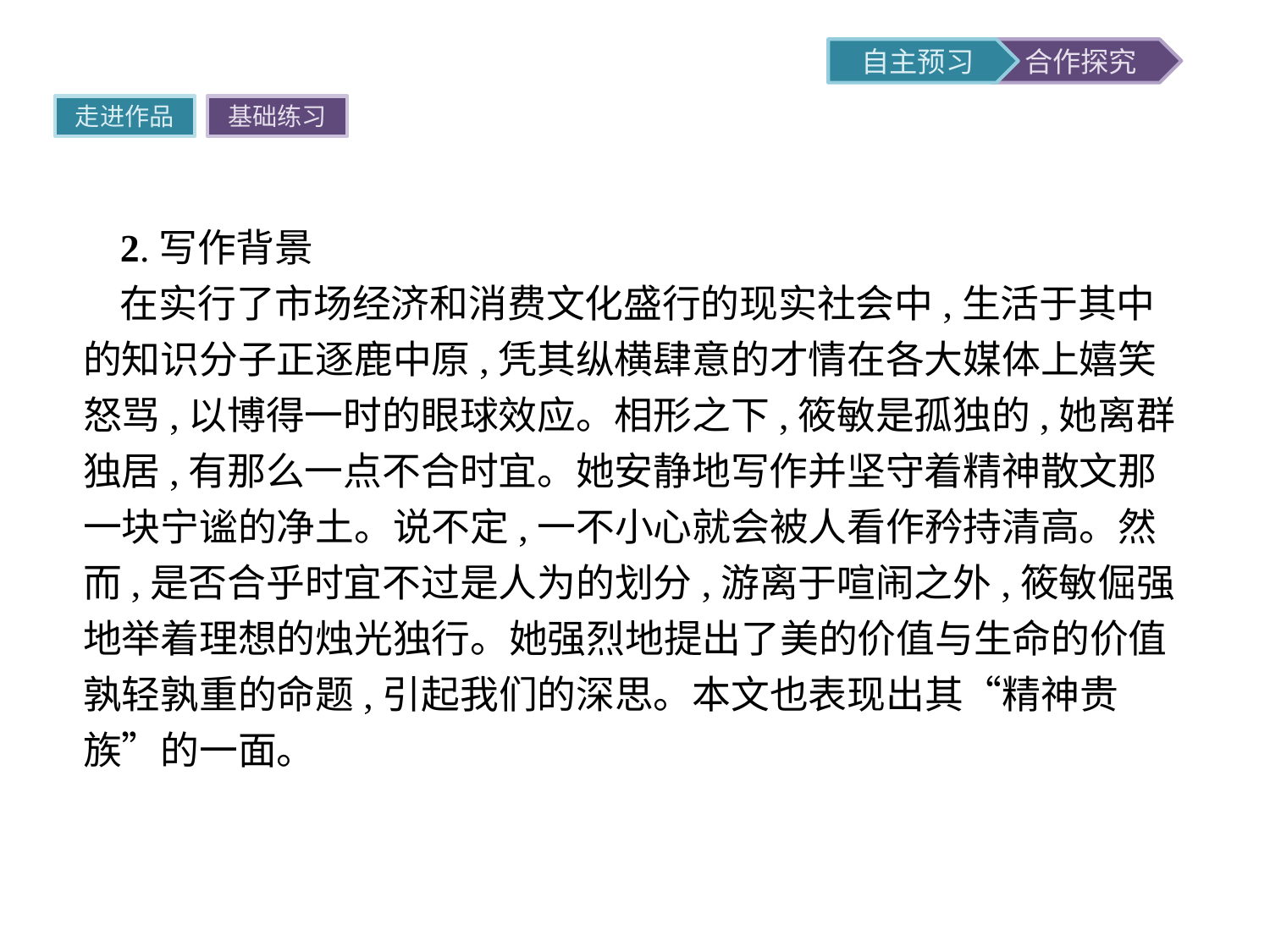

走进作品
基础练习
2.写作背景
在实行了市场经济和消费文化盛行的现实社会中,生活于其中的知识分子正逐鹿中原,凭其纵横肆意的才情在各大媒体上嬉笑怒骂,以博得一时的眼球效应。相形之下,筱敏是孤独的,她离群独居,有那么一点不合时宜。她安静地写作并坚守着精神散文那一块宁谧的净土。说不定,一不小心就会被人看作矜持清高。然而,是否合乎时宜不过是人为的划分,游离于喧闹之外,筱敏倔强地举着理想的烛光独行。她强烈地提出了美的价值与生命的价值孰轻孰重的命题,引起我们的深思。本文也表现出其“精神贵族”的一面。